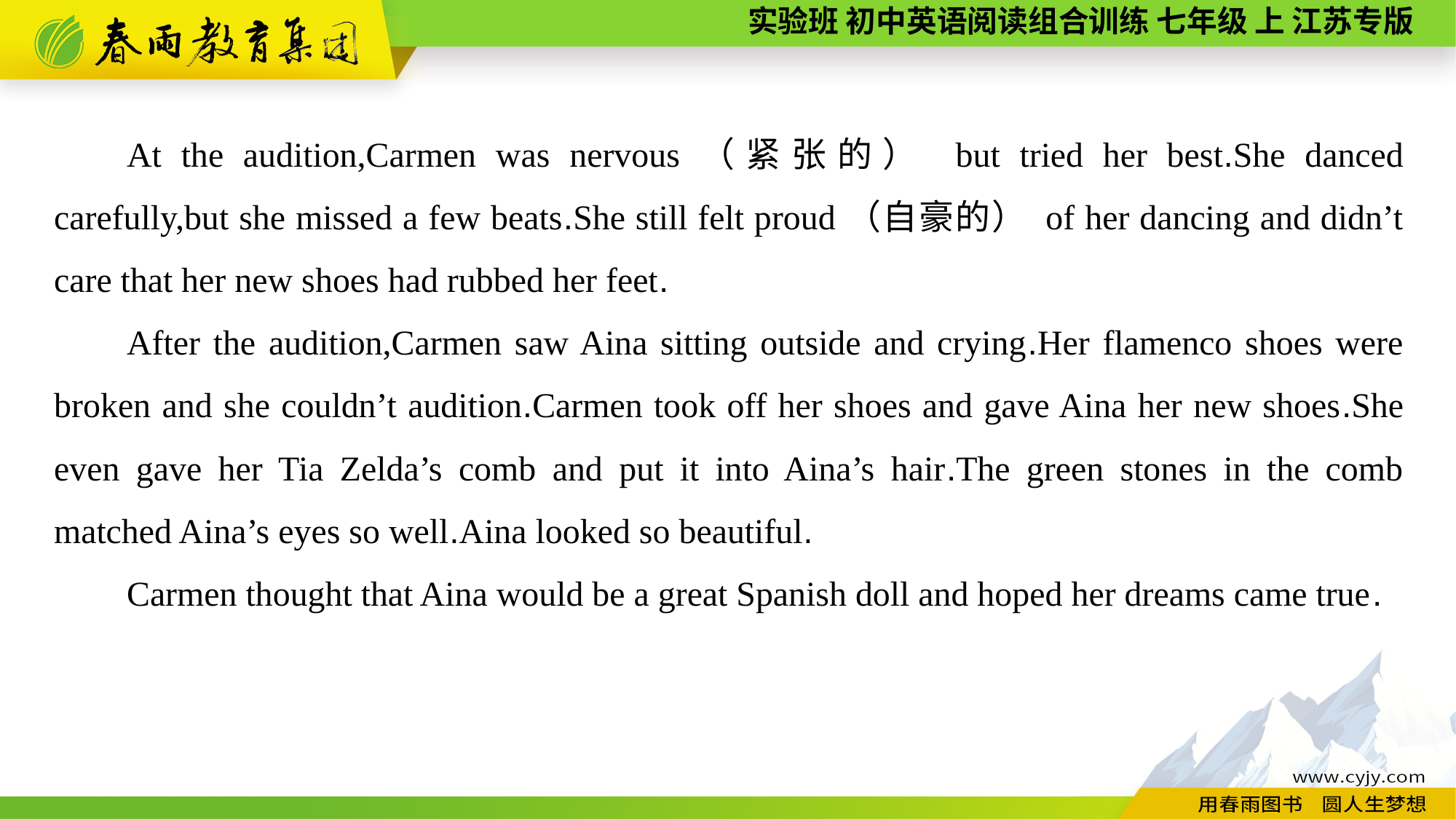

At the audition,Carmen was nervous（紧张的） but tried her best.She danced carefully,but she missed a few beats.She still felt proud（自豪的） of her dancing and didn’t care that her new shoes had rubbed her feet.
After the audition,Carmen saw Aina sitting outside and crying.Her flamenco shoes were broken and she couldn’t audition.Carmen took off her shoes and gave Aina her new shoes.She even gave her Tia Zelda’s comb and put it into Aina’s hair.The green stones in the comb matched Aina’s eyes so well.Aina looked so beautiful.
Carmen thought that Aina would be a great Spanish doll and hoped her dreams came true.